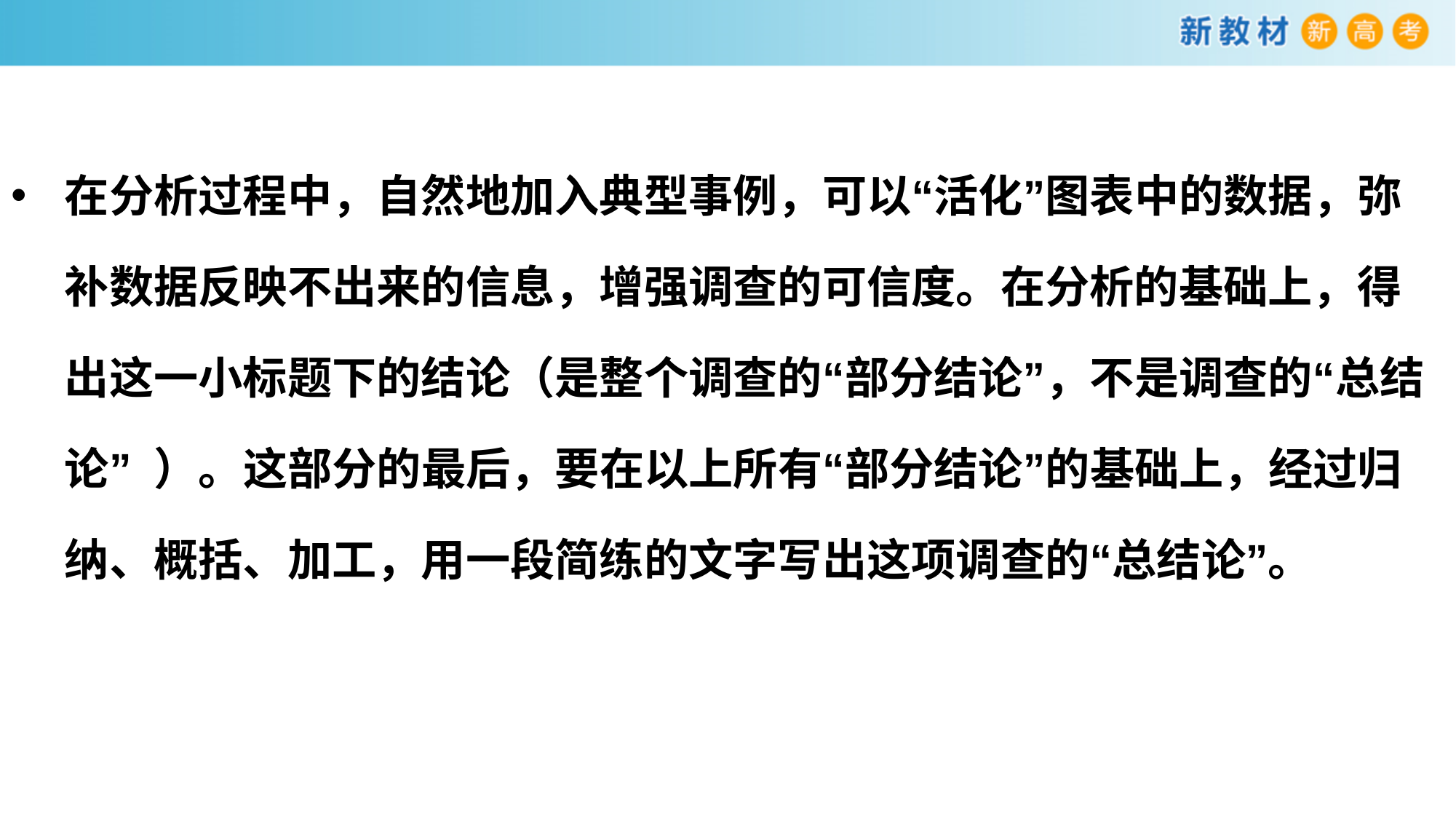

在分析过程中，自然地加入典型事例，可以“活化”图表中的数据，弥补数据反映不出来的信息，增强调查的可信度。在分析的基础上，得出这一小标题下的结论（是整个调查的“部分结论”，不是调查的“总结论” ）。这部分的最后，要在以上所有“部分结论”的基础上，经过归纳、概括、加工，用一段简练的文字写出这项调查的“总结论”。